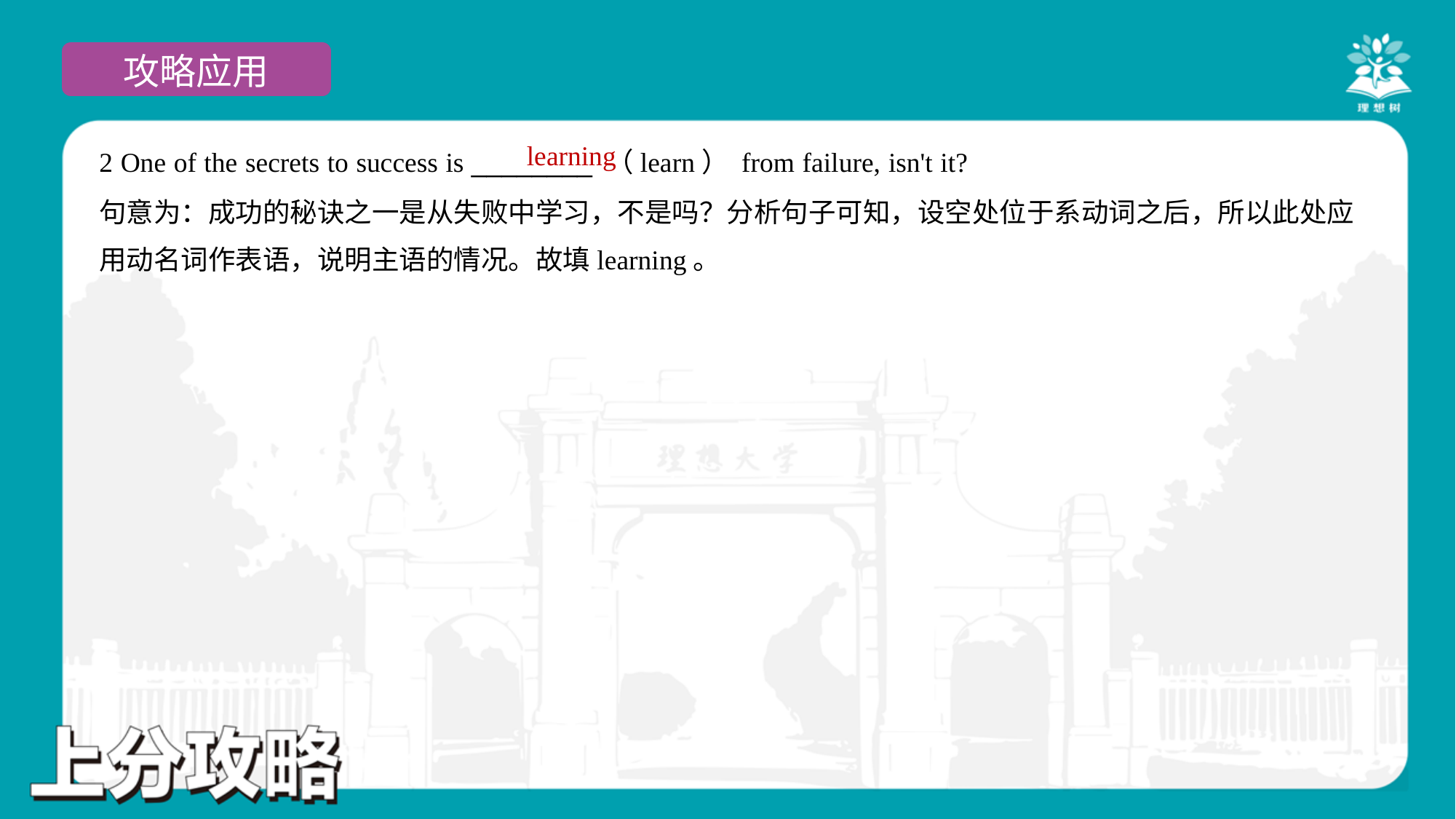

learning
2 One of the secrets to success is ________ （learn） from failure, isn't it?
句意为：成功的秘诀之一是从失败中学习，不是吗？分析句子可知，设空处位于系动词之后，所以此处应
用动名词作表语，说明主语的情况。故填learning。